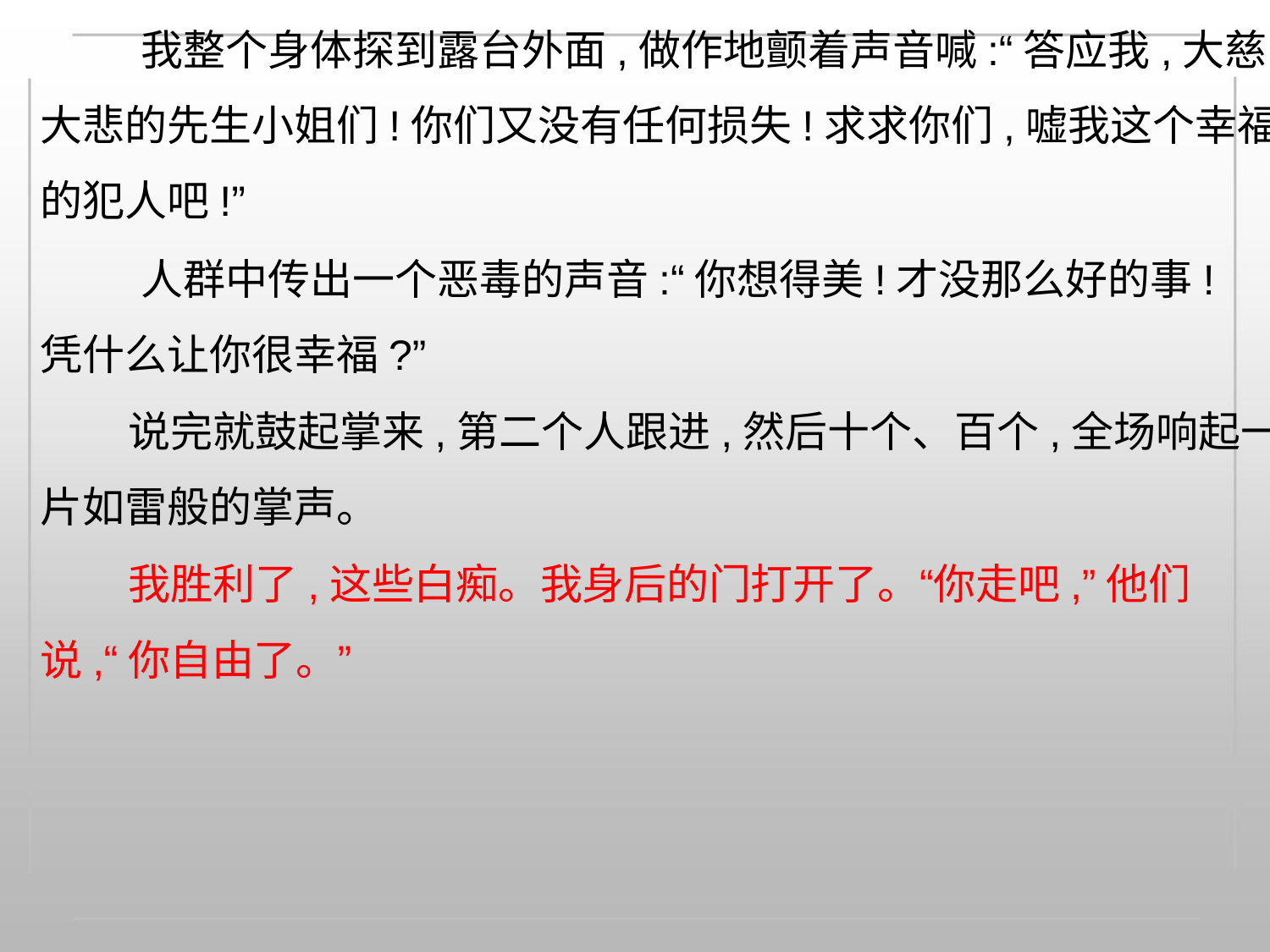

我整个身体探到露台外面,做作地颤着声音喊:“答应我,大慈
大悲的先生小姐们!你们又没有任何损失!求求你们,嘘我这个幸福
的犯人吧!”
人群中传出一个恶毒的声音:“你想得美!才没那么好的事!
凭什么让你很幸福?”
说完就鼓起掌来,第二个人跟进,然后十个、百个,全场响起一
片如雷般的掌声。
我胜利了,这些白痴。我身后的门打开了。“你走吧,”他们
说,“你自由了。”